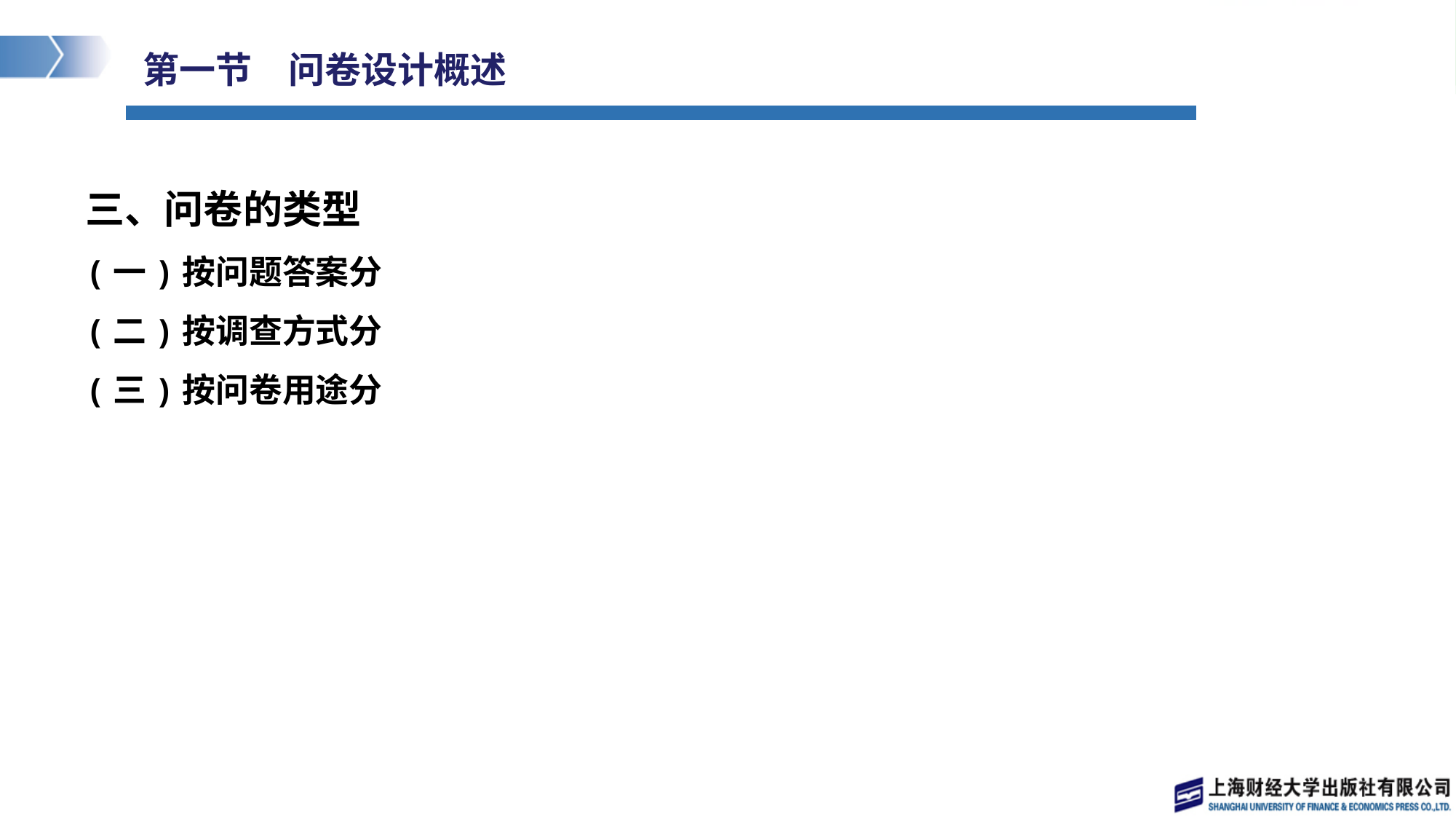

# 第一节　问卷设计概述
三、问卷的类型
(一)按问题答案分
(二)按调查方式分
(三)按问卷用途分